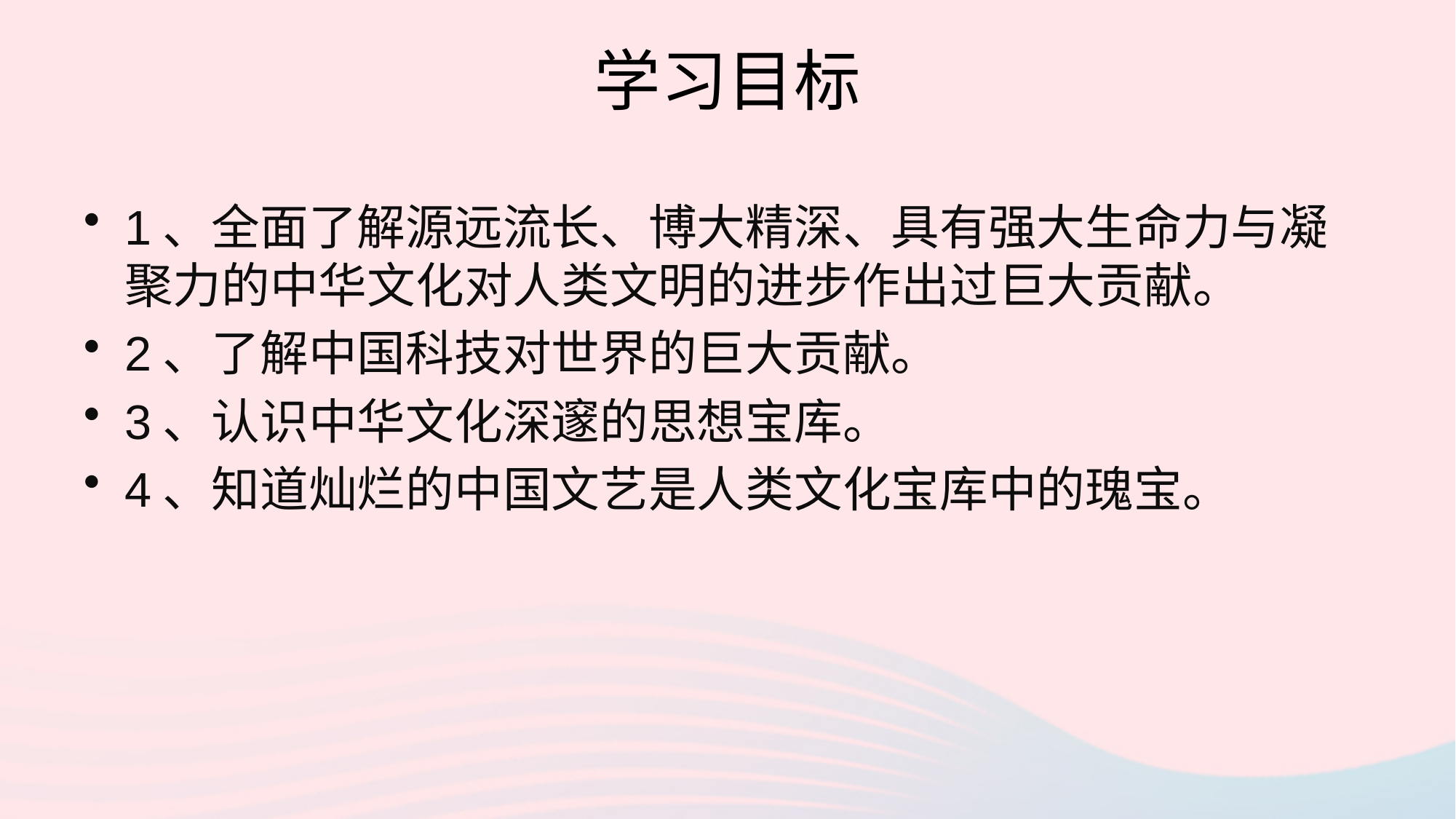

# 学习目标
1、全面了解源远流长、博大精深、具有强大生命力与凝聚力的中华文化对人类文明的进步作出过巨大贡献。
2、了解中国科技对世界的巨大贡献。
3、认识中华文化深邃的思想宝库。
4、知道灿烂的中国文艺是人类文化宝库中的瑰宝。